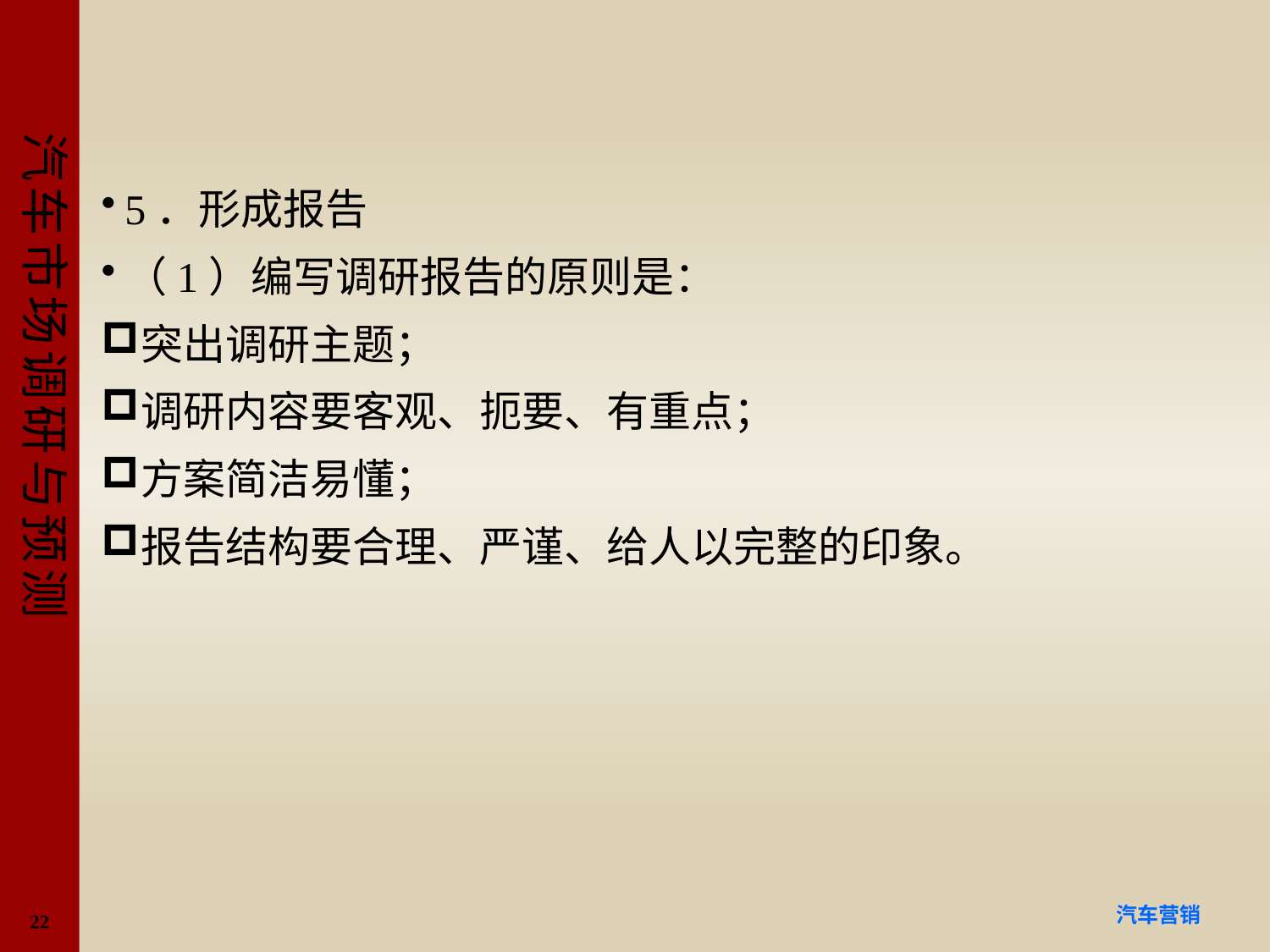

#
5．形成报告
（1）编写调研报告的原则是：
突出调研主题；
调研内容要客观、扼要、有重点；
方案简洁易懂；
报告结构要合理、严谨、给人以完整的印象。

22